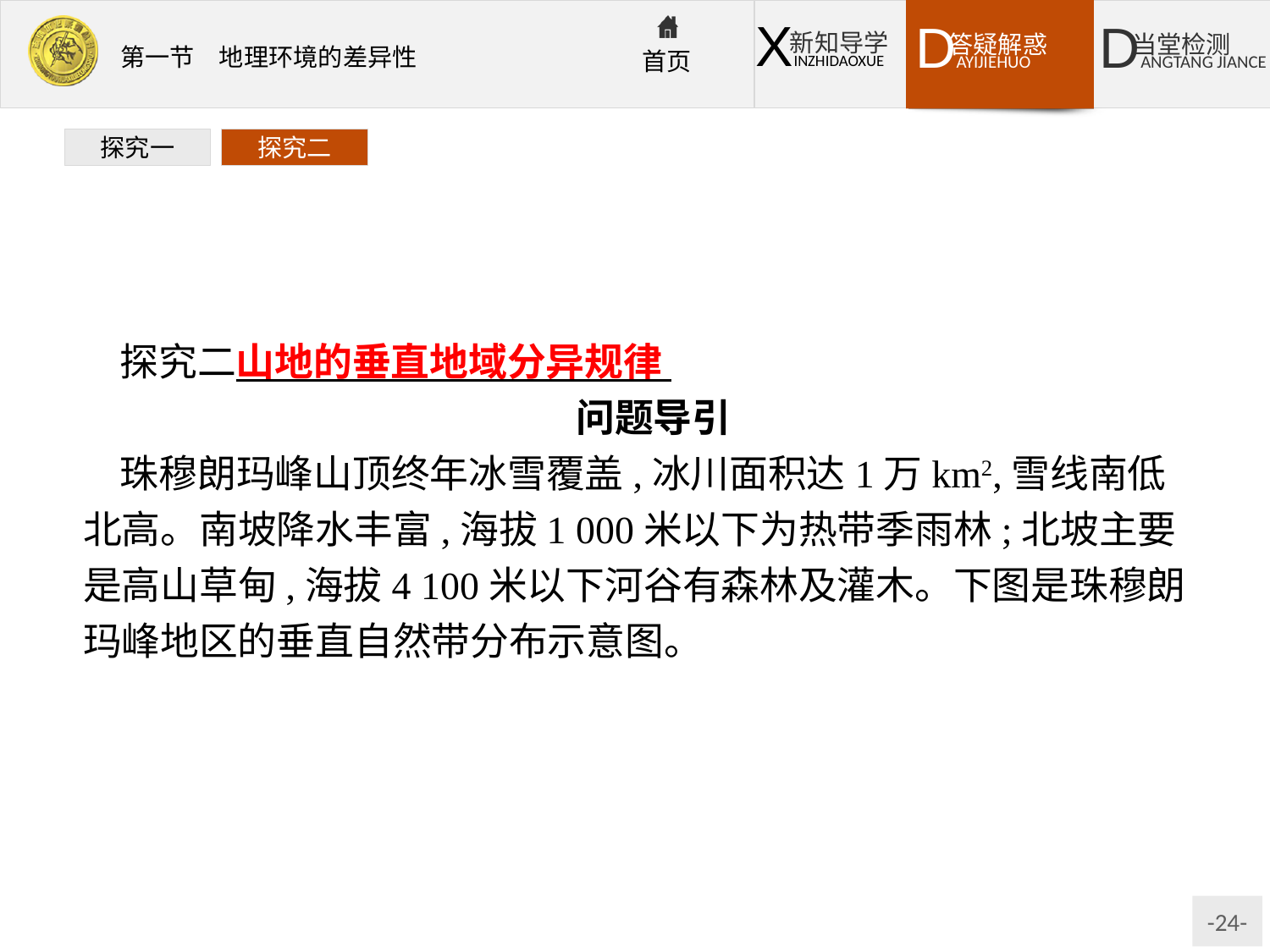

探究一
探究二
探究二山地的垂直地域分异规律
问题导引
珠穆朗玛峰山顶终年冰雪覆盖,冰川面积达1万km2,雪线南低北高。南坡降水丰富,海拔1 000米以下为热带季雨林;北坡主要是高山草甸,海拔4 100米以下河谷有森林及灌木。下图是珠穆朗玛峰地区的垂直自然带分布示意图。